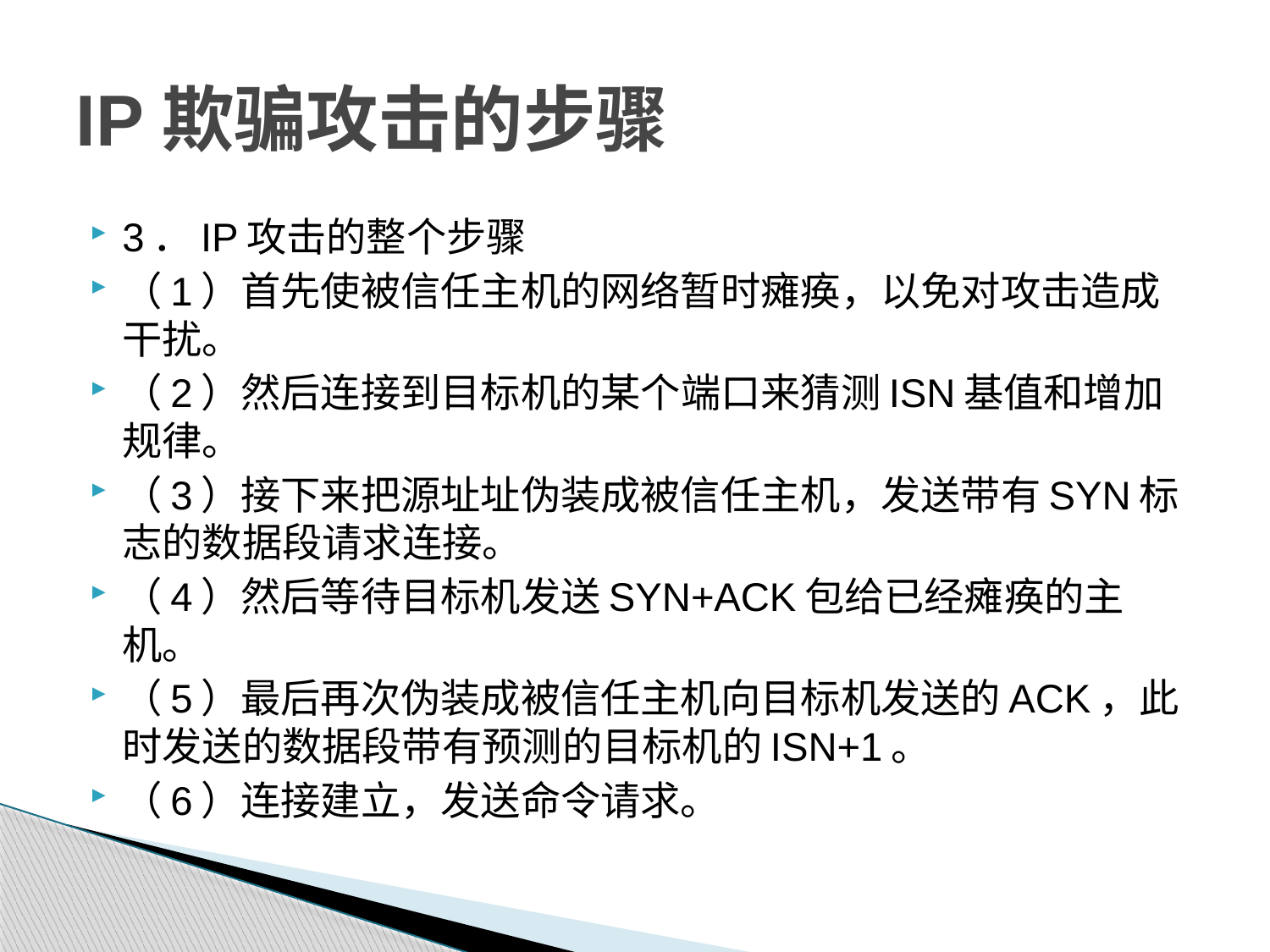

# IP欺骗攻击的步骤
3．IP攻击的整个步骤
（1）首先使被信任主机的网络暂时瘫痪，以免对攻击造成干扰。
（2）然后连接到目标机的某个端口来猜测ISN基值和增加规律。
（3）接下来把源址址伪装成被信任主机，发送带有SYN标志的数据段请求连接。
（4）然后等待目标机发送SYN+ACK包给已经瘫痪的主机。
（5）最后再次伪装成被信任主机向目标机发送的ACK，此时发送的数据段带有预测的目标机的ISN+1。
（6）连接建立，发送命令请求。